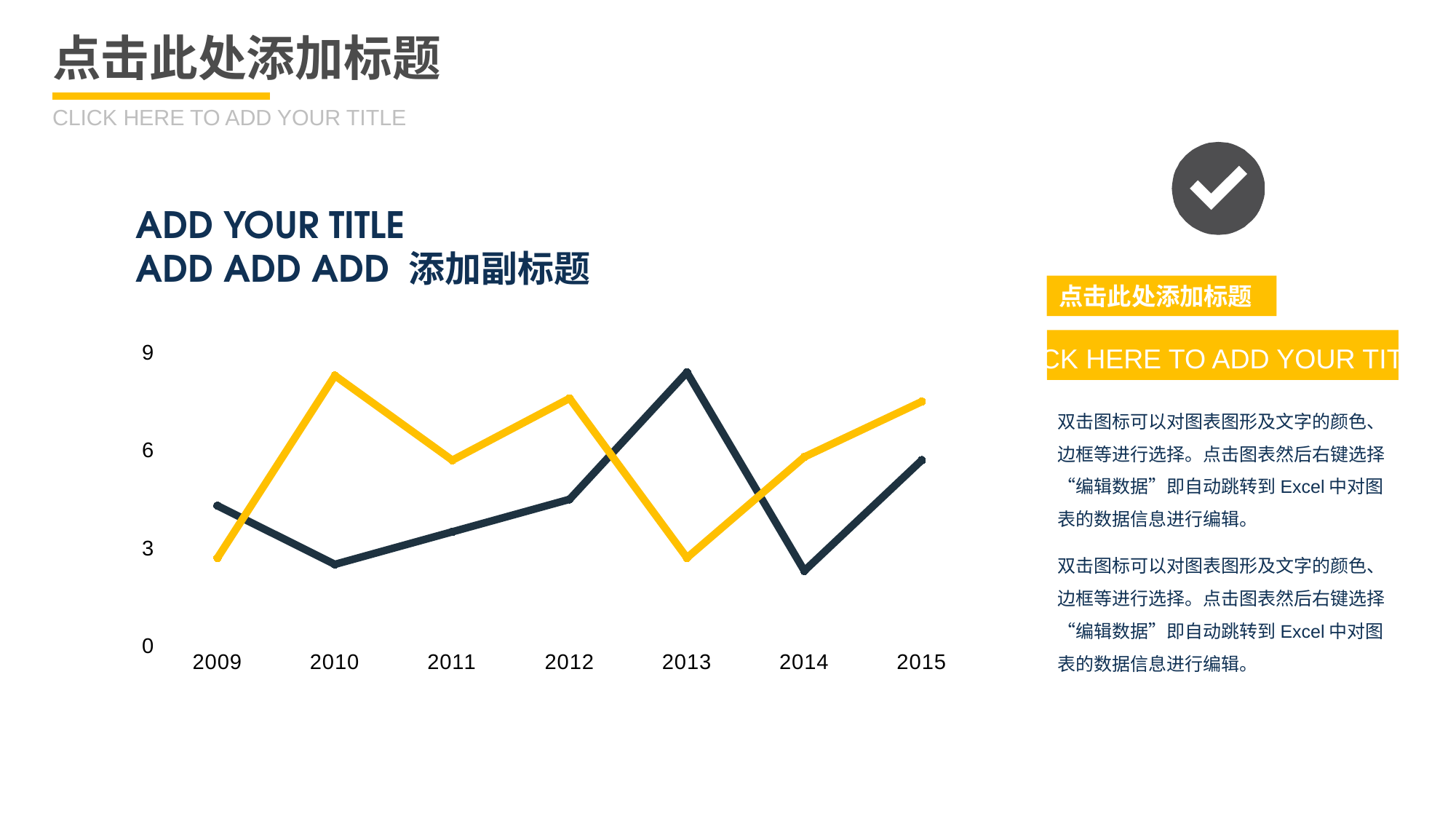

# 点击此处添加标题
CLICK HERE TO ADD YOUR TITLE

ADD YOUR TITLE
ADD ADD ADD 添加副标题
点击此处添加标题

### Chart

| Category | 系列 1 | 系列 2 |
|---|---|---|
| 2009 | 4.3 | 2.7 |
| 2010 | 2.5 | 8.3 |
| 2011 | 3.5 | 5.7 |
| 2012 | 4.5 | 7.6 |
| 2013 | 8.4 | 2.7 |
| 2014 | 2.3 | 5.8 |
| 2015 | 5.7 | 7.5 |
CLICK HERE TO ADD YOUR TITLE
双击图标可以对图表图形及文字的颜色、边框等进行选择。点击图表然后右键选择“编辑数据”即自动跳转到Excel中对图表的数据信息进行编辑。
双击图标可以对图表图形及文字的颜色、边框等进行选择。点击图表然后右键选择“编辑数据”即自动跳转到Excel中对图表的数据信息进行编辑。